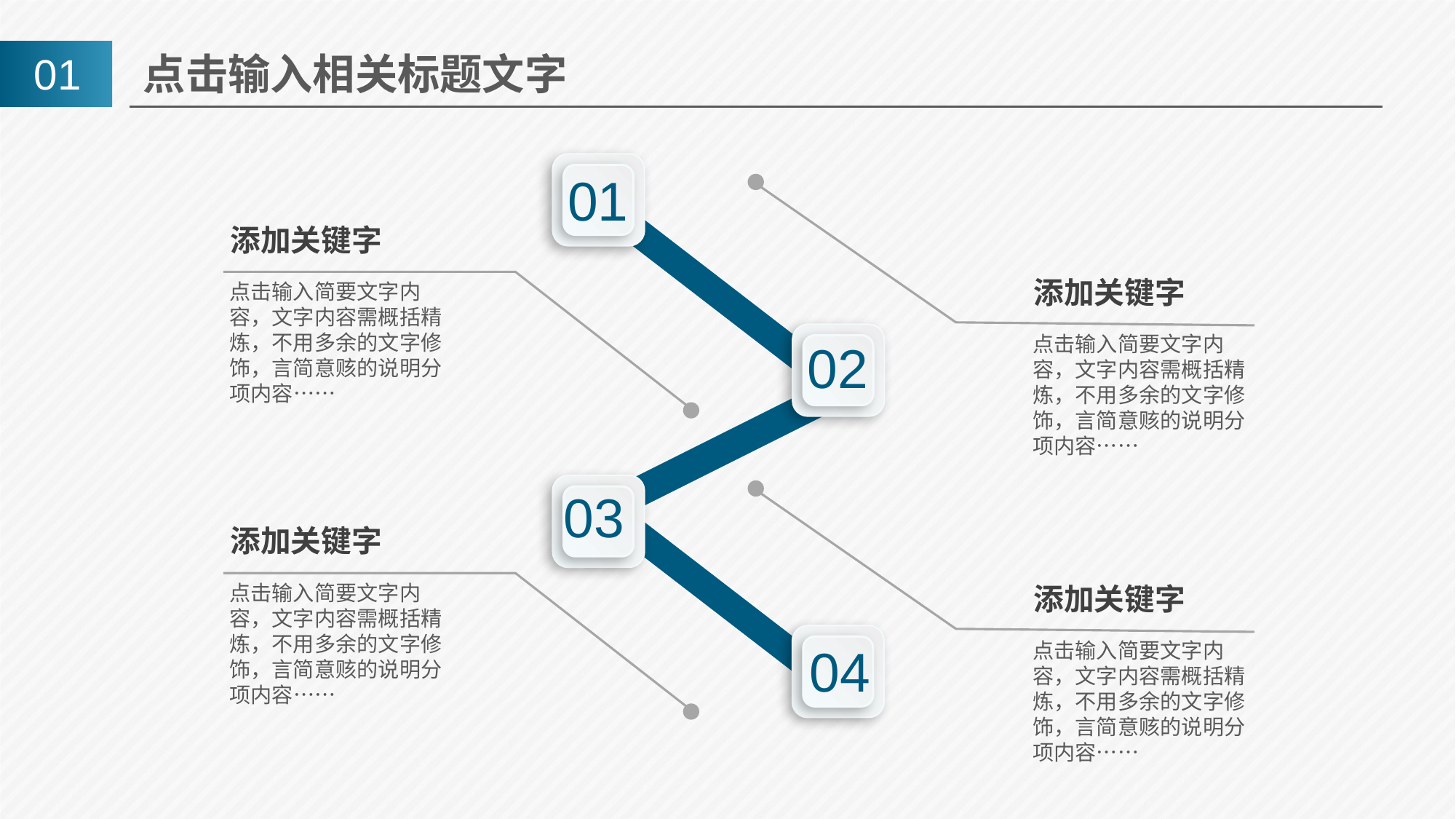

01
点击输入相关标题文字

01

添加关键字
点击输入简要文字内容，文字内容需概括精炼，不用多余的文字修饰，言简意赅的说明分项内容……
添加关键字

点击输入简要文字内容，文字内容需概括精炼，不用多余的文字修饰，言简意赅的说明分项内容……

02

03

添加关键字
点击输入简要文字内容，文字内容需概括精炼，不用多余的文字修饰，言简意赅的说明分项内容……
添加关键字

点击输入简要文字内容，文字内容需概括精炼，不用多余的文字修饰，言简意赅的说明分项内容……

04